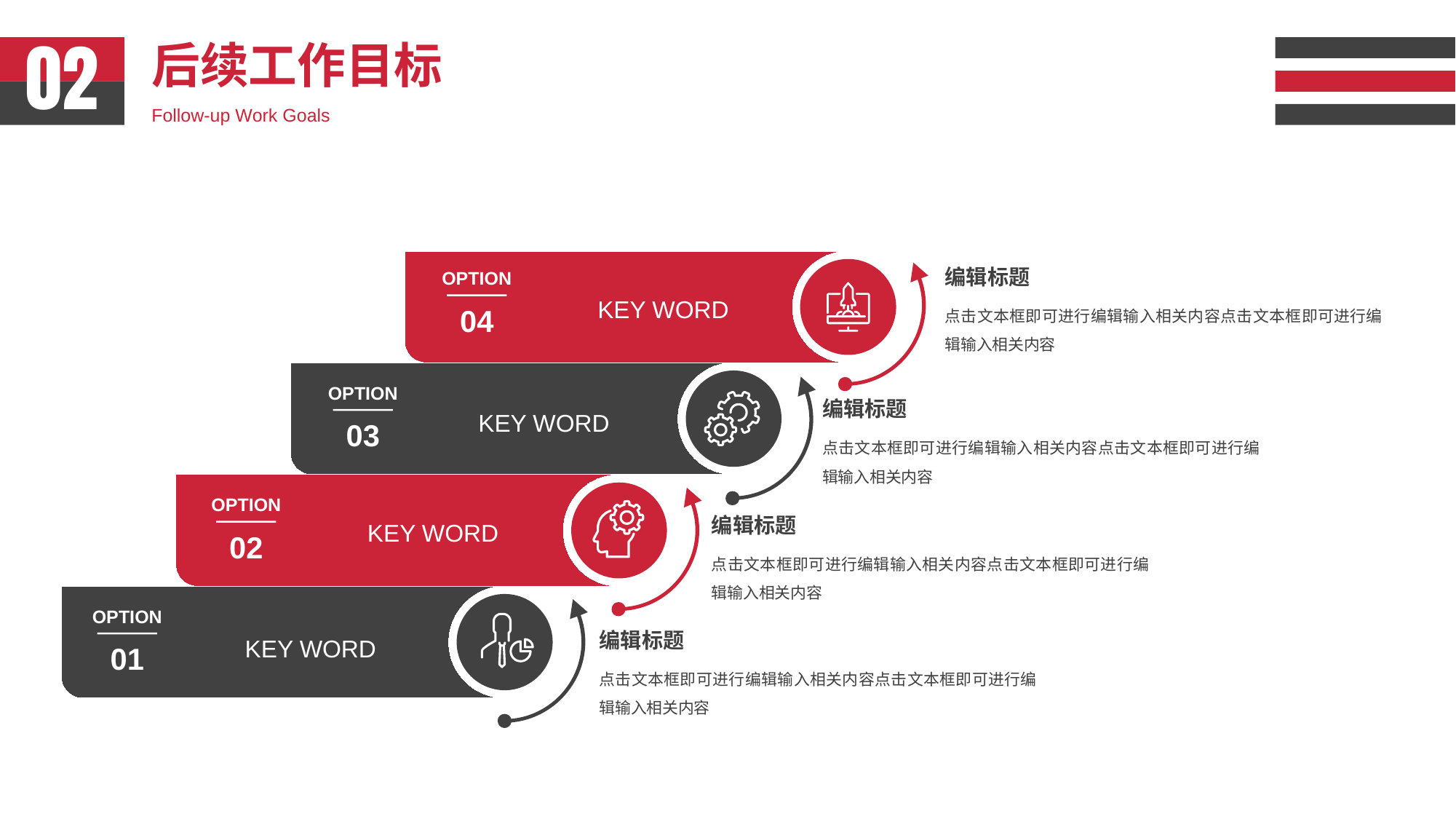

后续工作目标
02

Follow-up Work Goals

编辑标题

KEY WORD
OPTION

04

点击文本框即可进行编辑输入相关内容点击文本框即可进行编辑输入相关内容

KEY WORD
OPTION

03
编辑标题

点击文本框即可进行编辑输入相关内容点击文本框即可进行编辑输入相关内容

KEY WORD
OPTION

02

编辑标题
点击文本框即可进行编辑输入相关内容点击文本框即可进行编辑输入相关内容

OPTION

01
KEY WORD

编辑标题
点击文本框即可进行编辑输入相关内容点击文本框即可进行编辑输入相关内容